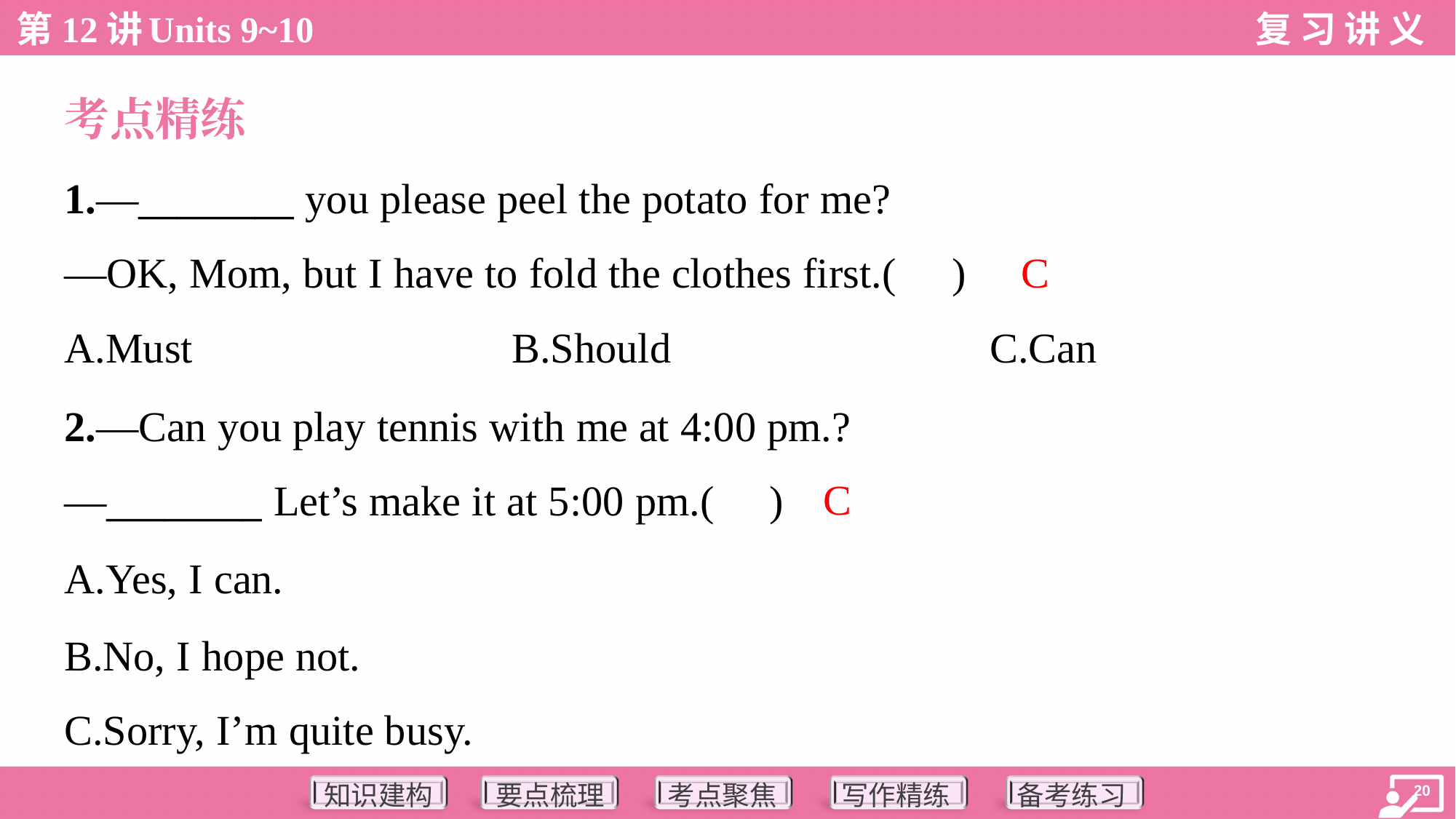

考点精练
1.—________ you please peel the potato for me?
—OK, Mom, but I have to fold the clothes first.(     )
C
A.Must	B.Should	C.Can
2.—Can you play tennis with me at 4:00 pm.?
—________ Let’s make it at 5:00 pm.(     )
C
A.Yes, I can.
B.No, I hope not.
C.Sorry, I’m quite busy.